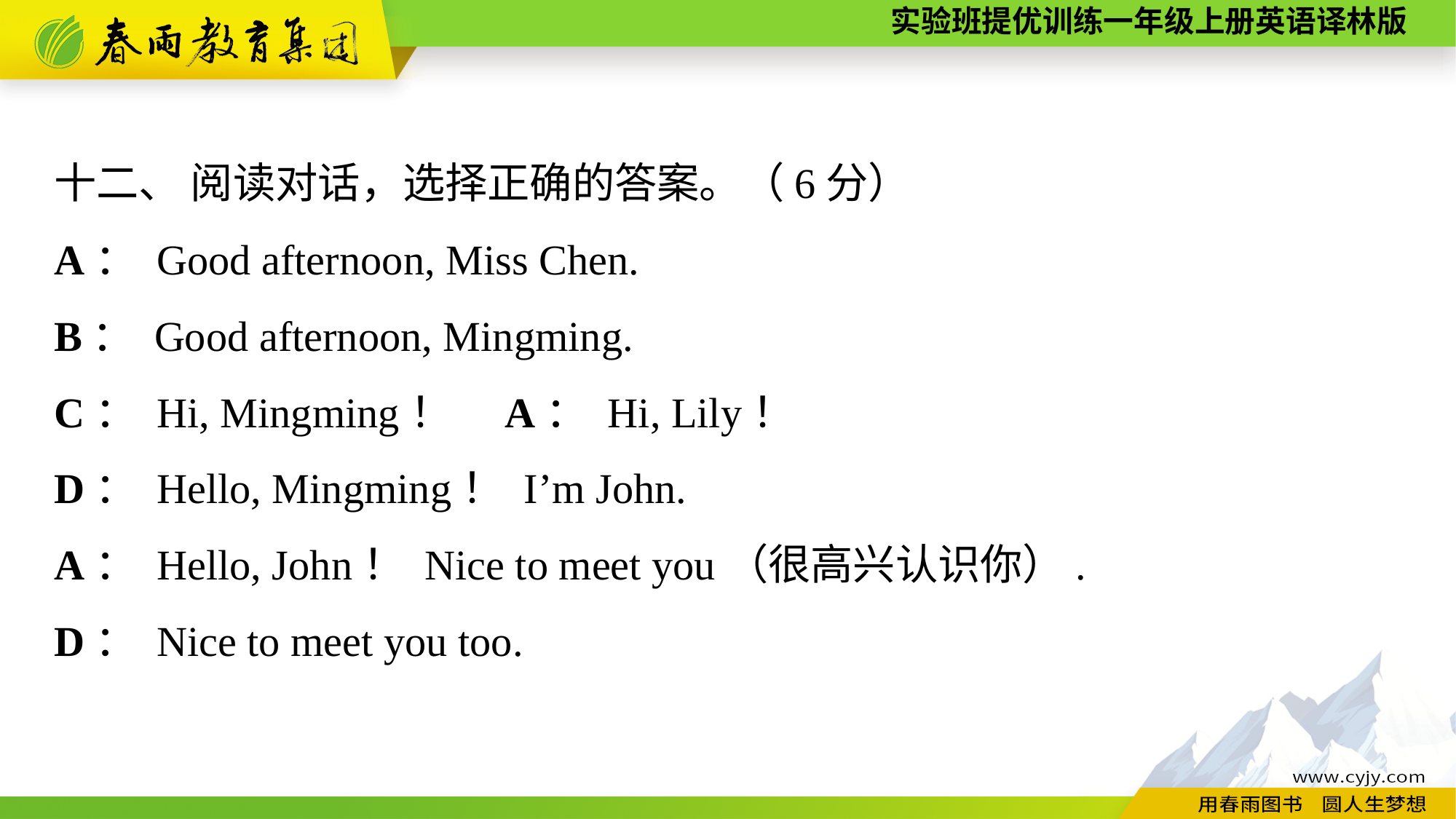

十二、 阅读对话，选择正确的答案。（6分）
A： Good afternoon, Miss Chen.
B： Good afternoon, Mingming.
C： Hi, Mingming！　A： Hi, Lily！
D： Hello, Mingming！ I’m John.
A： Hello, John！ Nice to meet you（很高兴认识你）.
D： Nice to meet you too.